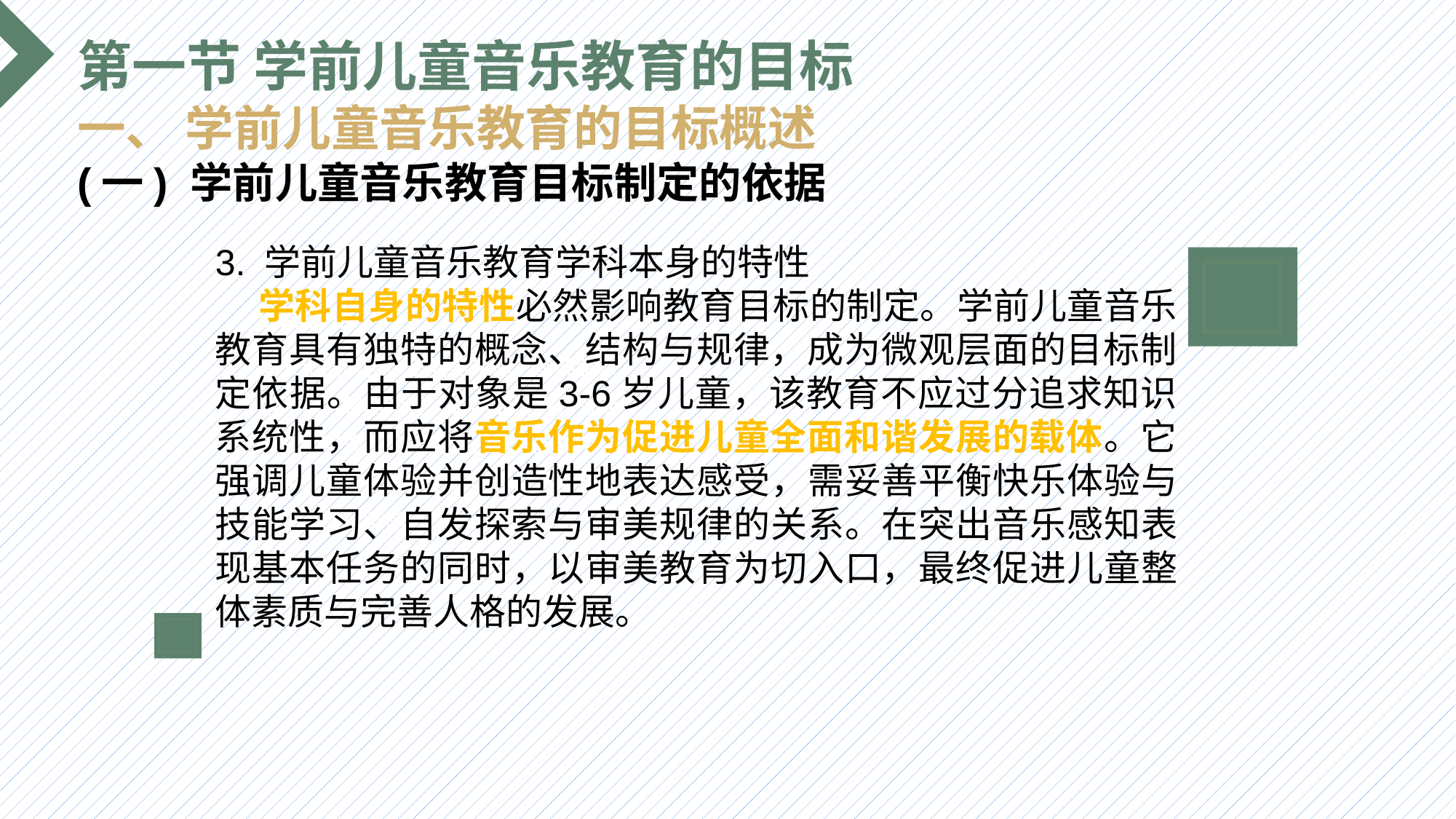

第一节 学前儿童音乐教育的目标
一、 学前儿童音乐教育的目标概述
(一) 学前儿童音乐教育目标制定的依据

3. 学前儿童音乐教育学科本身的特性
    学科自身的特性必然影响教育目标的制定。学前儿童音乐教育具有独特的概念、结构与规律，成为微观层面的目标制定依据。由于对象是3-6岁儿童，该教育不应过分追求知识系统性，而应将音乐作为促进儿童全面和谐发展的载体。它强调儿童体验并创造性地表达感受，需妥善平衡快乐体验与技能学习、自发探索与审美规律的关系。在突出音乐感知表现基本任务的同时，以审美教育为切入口，最终促进儿童整体素质与完善人格的发展。

选题背景
输入您的内容，请简要说明，言简意赅即可输入您的内容，请简要说明，言简意赅即可输入您的内容，请简要说明，言简意赅即可输入您的内容，请简要说明，言简意赅即可